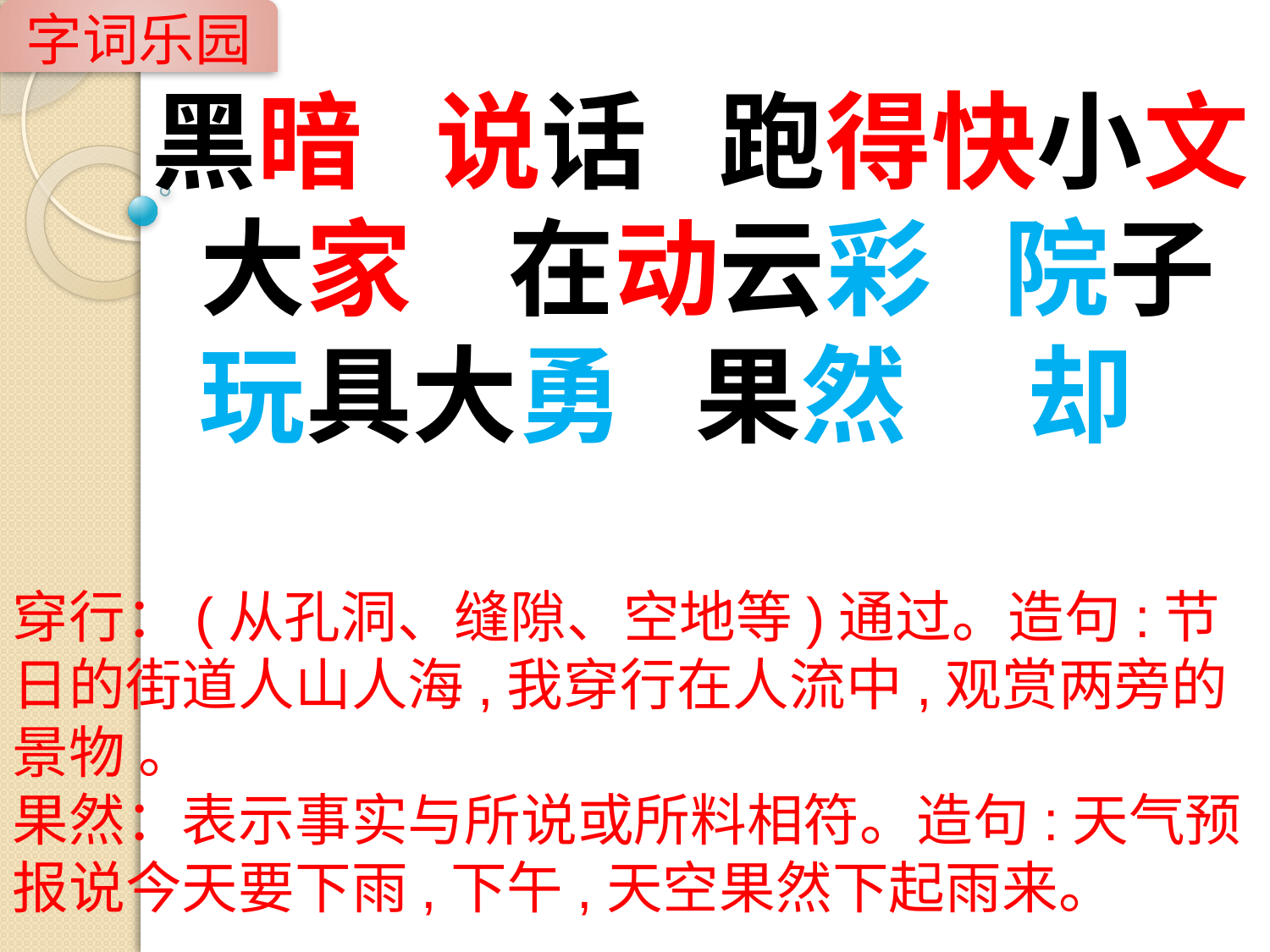

字词乐园

黑暗   说话   跑得快小文   大家    在动云彩   院子    玩具大勇   果然     却
穿行：(从孔洞、缝隙、空地等)通过。造句:节日的街道人山人海,我穿行在人流中,观赏两旁的景物 。
果然：表示事实与所说或所料相符。造句:天气预报说今天要下雨,下午,天空果然下起雨来。